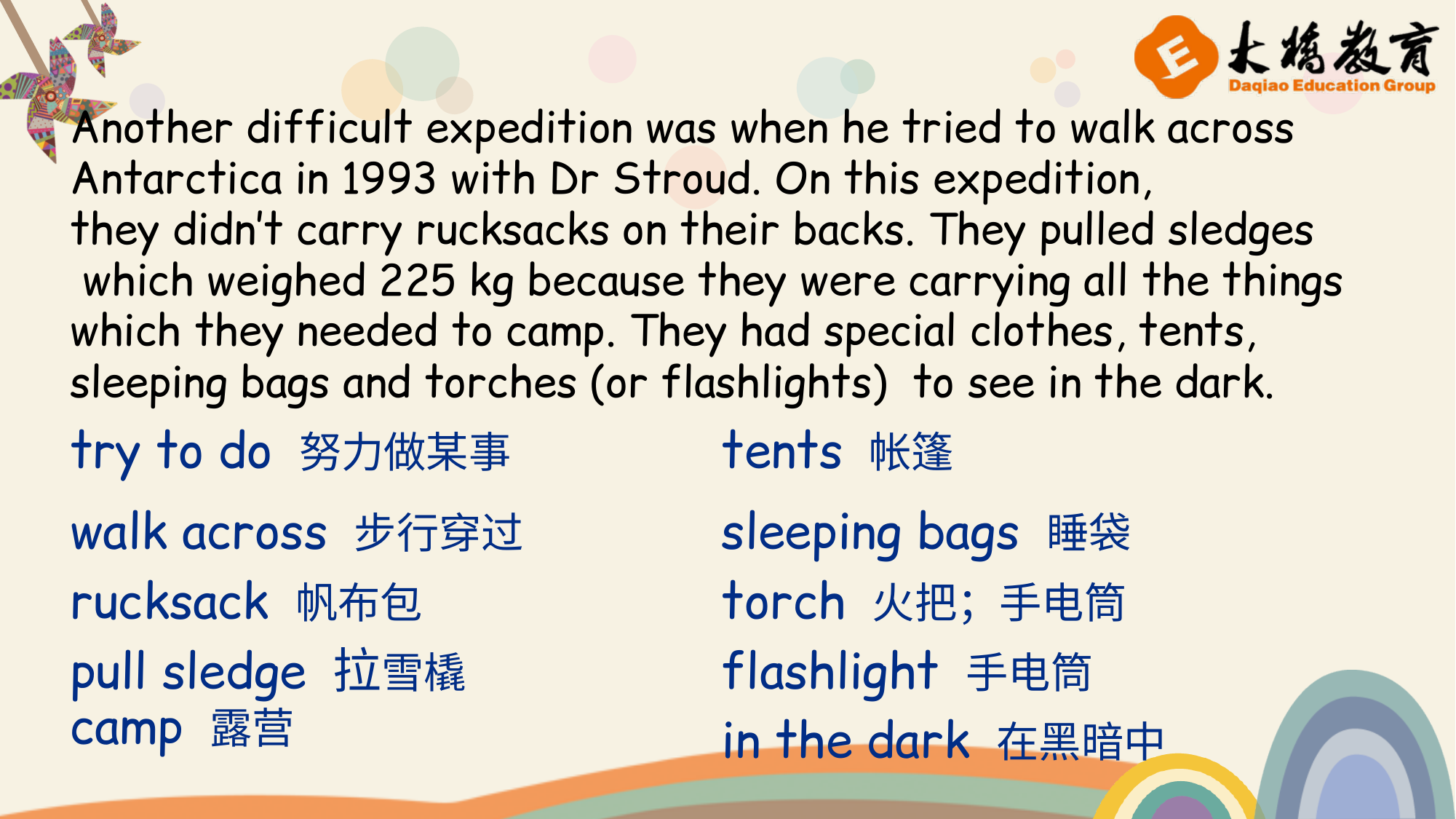

Another difficult expedition was when he tried to walk across
Antarctica in 1993 with Dr Stroud. On this expedition,
they didn’t carry rucksacks on their backs. They pulled sledges
 which weighed 225 kg because they were carrying all the things
which they needed to camp. They had special clothes, tents,
sleeping bags and torches (or flashlights)  to see in the dark.
try to do 努力做某事
tents 帐篷
walk across 步行穿过
sleeping bags 睡袋
rucksack 帆布包
torch 火把；手电筒
pull sledge 拉雪橇
flashlight 手电筒
camp 露营
in the dark 在黑暗中